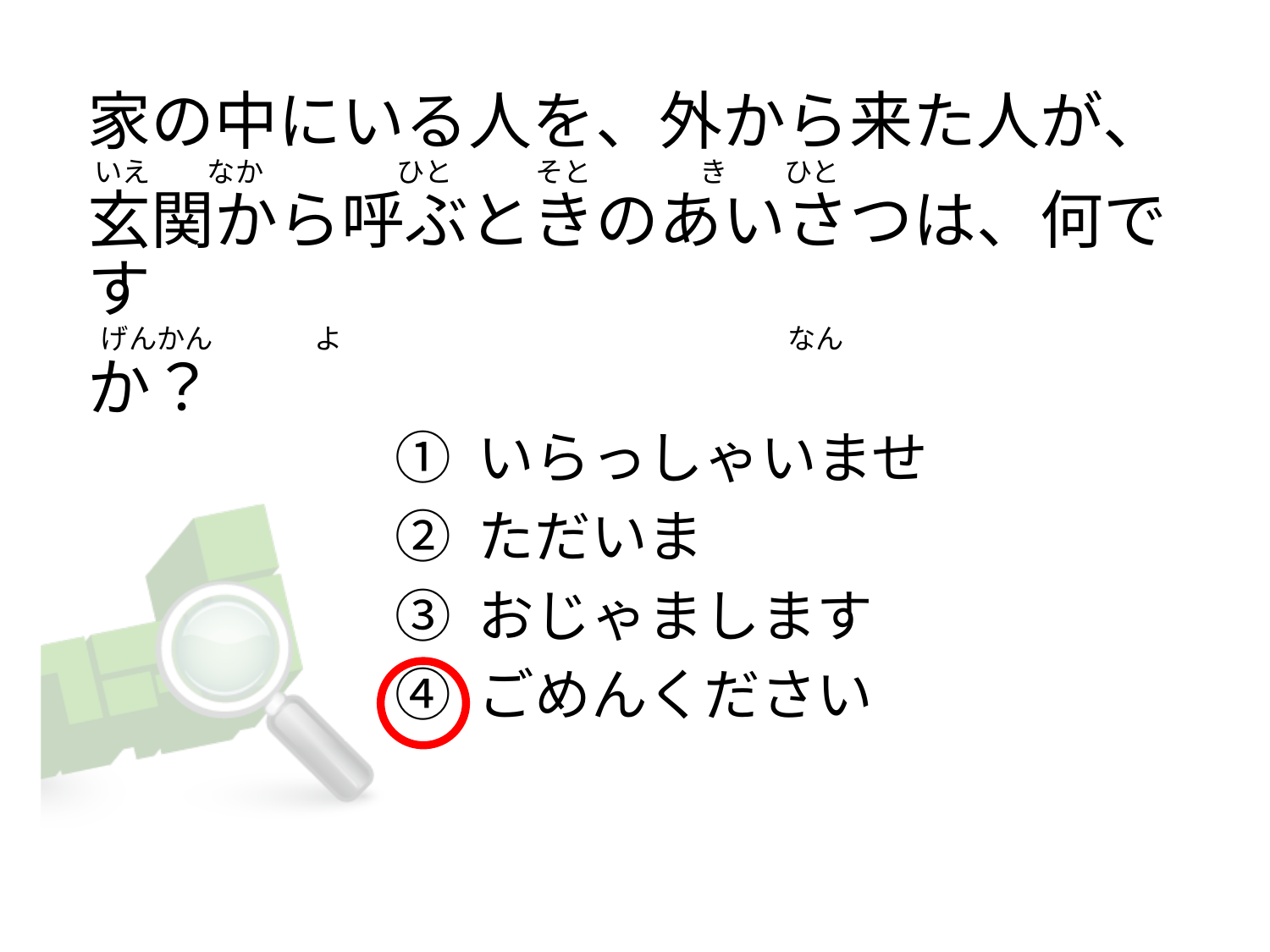

家の中にいる人を、外から来た人が、
 いえ         なか                     ひと             そと                 き         ひと
玄関から呼ぶときのあいさつは、何です
 げんかん                よ                                                                      なん
か？
① いらっしゃいませ
② ただいま
③ おじゃまします
④ ごめんください